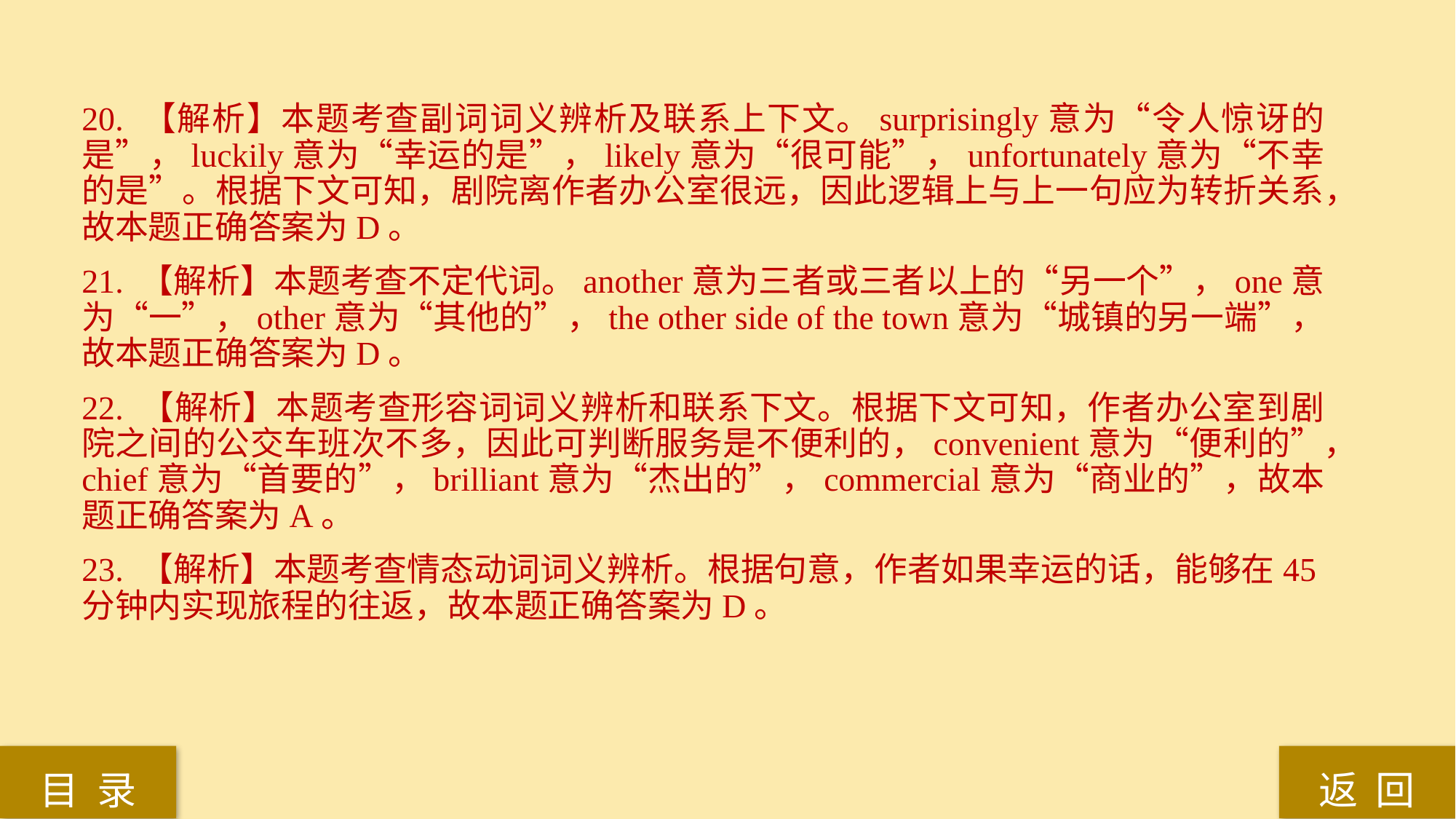

20. 【解析】本题考查副词词义辨析及联系上下文。surprisingly意为“令人惊讶的是”，luckily意为“幸运的是”，likely意为“很可能”，unfortunately意为“不幸的是”。根据下文可知，剧院离作者办公室很远，因此逻辑上与上一句应为转折关系，故本题正确答案为D。
21. 【解析】本题考查不定代词。another意为三者或三者以上的“另一个”，one意为“一”，other意为“其他的”，the other side of the town意为“城镇的另一端”，故本题正确答案为D。
22. 【解析】本题考查形容词词义辨析和联系下文。根据下文可知，作者办公室到剧院之间的公交车班次不多，因此可判断服务是不便利的，convenient意为“便利的”，chief意为“首要的”，brilliant意为“杰出的”，commercial意为“商业的”，故本题正确答案为A。
23. 【解析】本题考查情态动词词义辨析。根据句意，作者如果幸运的话，能够在45分钟内实现旅程的往返，故本题正确答案为D。
返  回